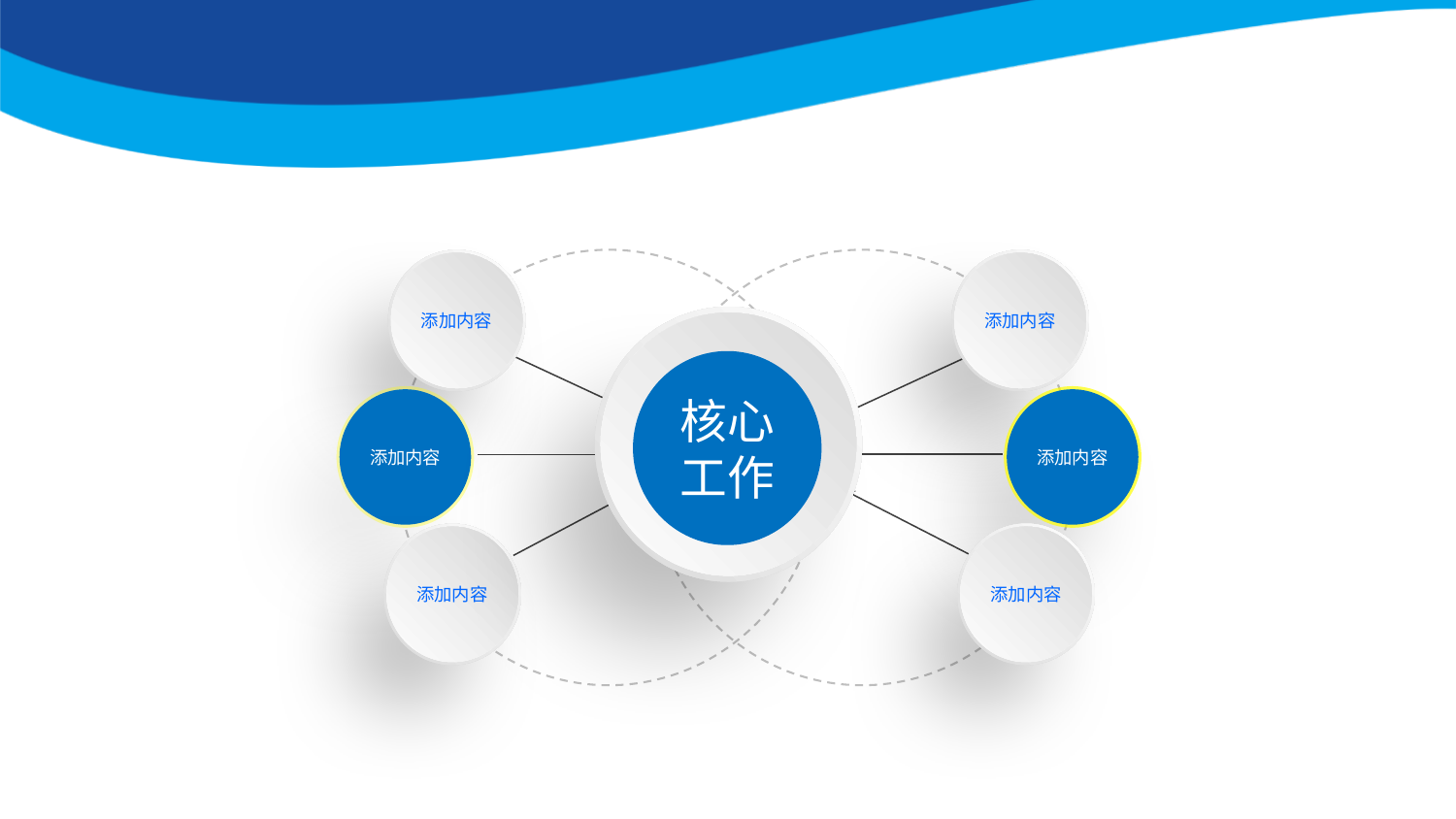

#

添加内容

添加内容

核心工作

添加内容

添加内容

添加内容

添加内容